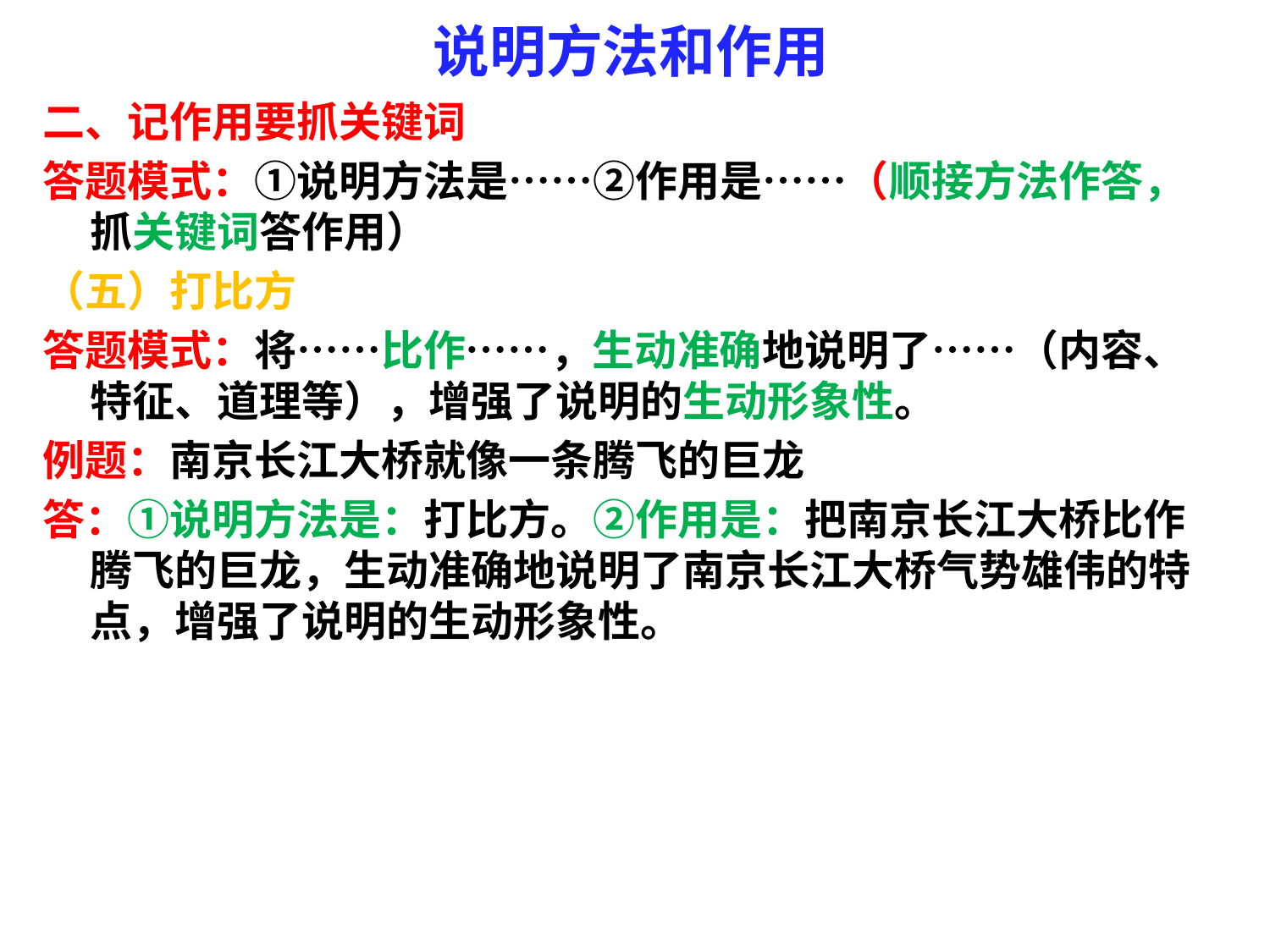

# 说明方法和作用
二、记作用要抓关键词
答题模式：①说明方法是……②作用是……（顺接方法作答，抓关键词答作用）
（五）打比方
答题模式：将……比作……，生动准确地说明了……（内容、特征、道理等），增强了说明的生动形象性。
例题：南京长江大桥就像一条腾飞的巨龙
答：①说明方法是：打比方。②作用是：把南京长江大桥比作腾飞的巨龙，生动准确地说明了南京长江大桥气势雄伟的特点，增强了说明的生动形象性。